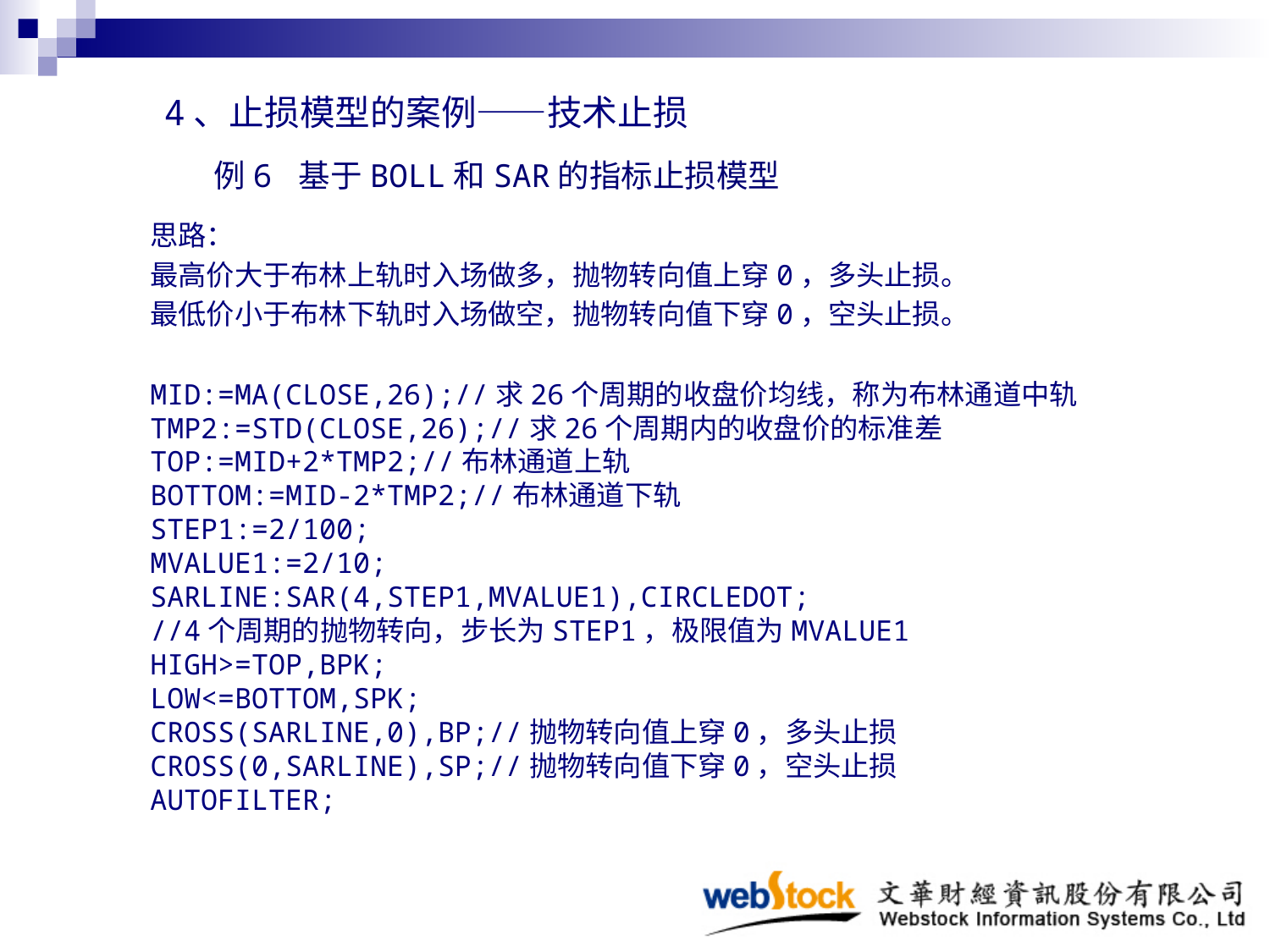

4、止损模型的案例——技术止损
例6 基于BOLL和SAR的指标止损模型
思路：
最高价大于布林上轨时入场做多，抛物转向值上穿0，多头止损。
最低价小于布林下轨时入场做空，抛物转向值下穿0，空头止损。

MID:=MA(CLOSE,26);//求26个周期的收盘价均线，称为布林通道中轨
TMP2:=STD(CLOSE,26);//求26个周期内的收盘价的标准差
TOP:=MID+2*TMP2;//布林通道上轨
BOTTOM:=MID-2*TMP2;//布林通道下轨
STEP1:=2/100;
MVALUE1:=2/10;
SARLINE:SAR(4,STEP1,MVALUE1),CIRCLEDOT;
//4个周期的抛物转向，步长为STEP1，极限值为MVALUE1
HIGH>=TOP,BPK;
LOW<=BOTTOM,SPK;
CROSS(SARLINE,0),BP;//抛物转向值上穿0，多头止损
CROSS(0,SARLINE),SP;//抛物转向值下穿0，空头止损
AUTOFILTER;